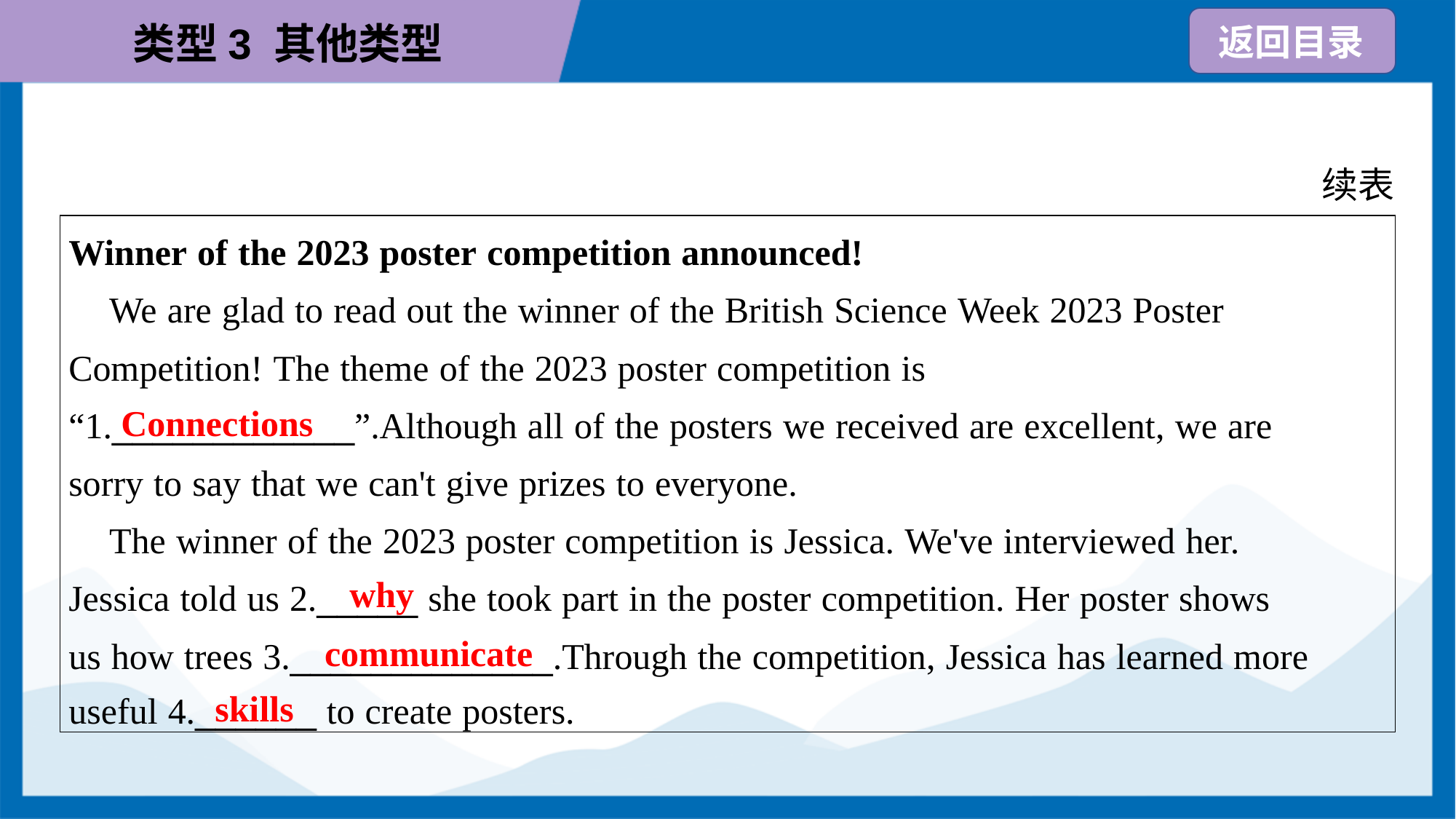

续表
| Winner of the 2023 poster competition announced! We are glad to read out the winner of the British Science Week 2023 Poster Competition! The theme of the 2023 poster competition is “1.\_\_\_\_\_\_\_\_\_\_\_\_”.Although all of the posters we received are excellent, we are sorry to say that we can't give prizes to everyone. The winner of the 2023 poster competition is Jessica. We've interviewed her. Jessica told us 2.\_\_\_\_\_ she took part in the poster competition. Her poster shows us how trees 3.\_\_\_\_\_\_\_\_\_\_\_\_\_.Through the competition, Jessica has learned more useful 4.\_\_\_\_\_\_ to create posters. |
| --- |
Connections
why
communicate
skills